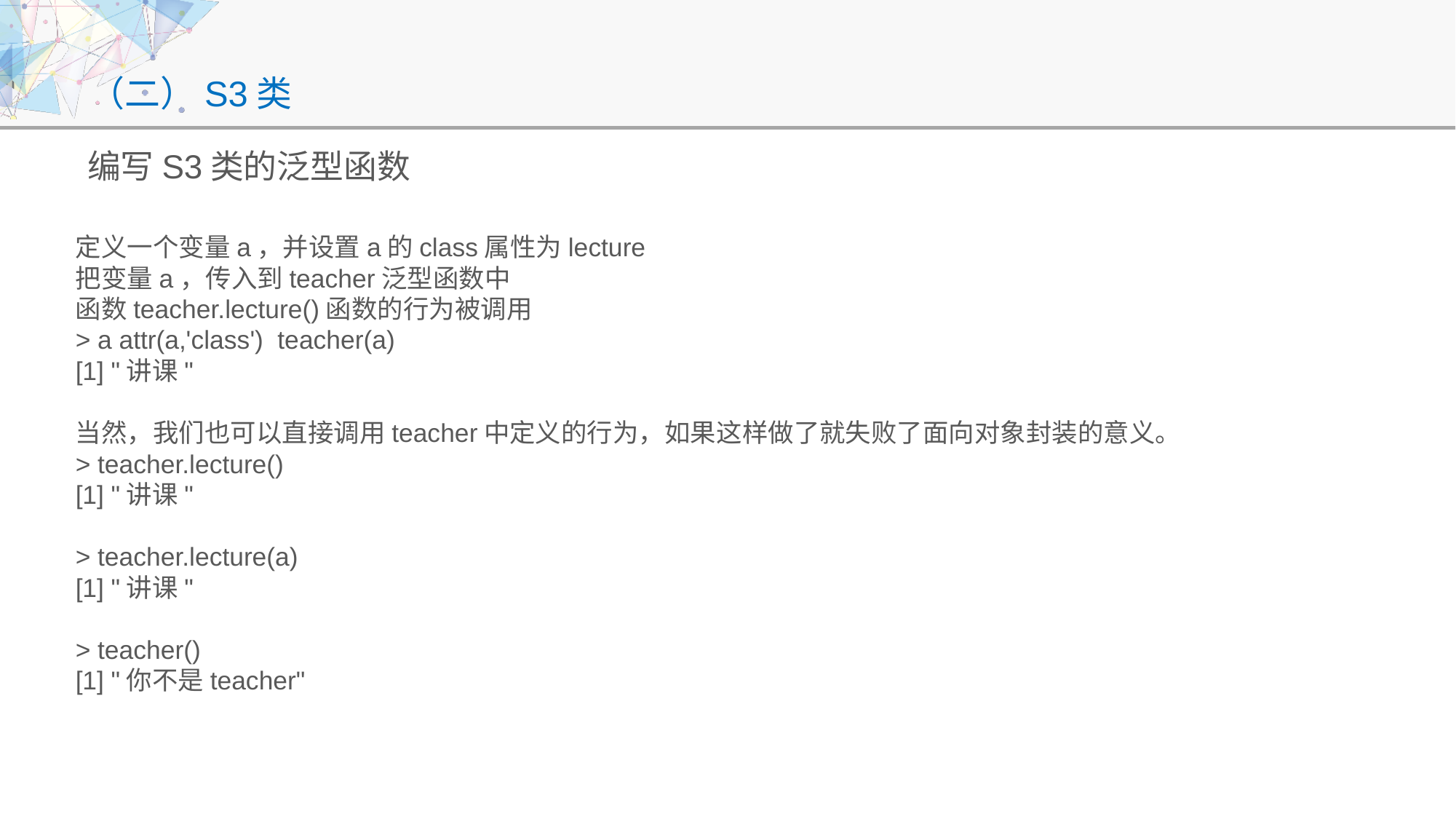

# （二）S3类
编写S3类的泛型函数

定义一个变量a，并设置a的class属性为lecture
把变量a，传入到teacher泛型函数中
函数teacher.lecture()函数的行为被调用
> a attr(a,'class')  teacher(a)
[1] "讲课"

当然，我们也可以直接调用teacher中定义的行为，如果这样做了就失败了面向对象封装的意义。
> teacher.lecture()
[1] "讲课"

> teacher.lecture(a)
[1] "讲课"

> teacher()
[1] "你不是teacher"